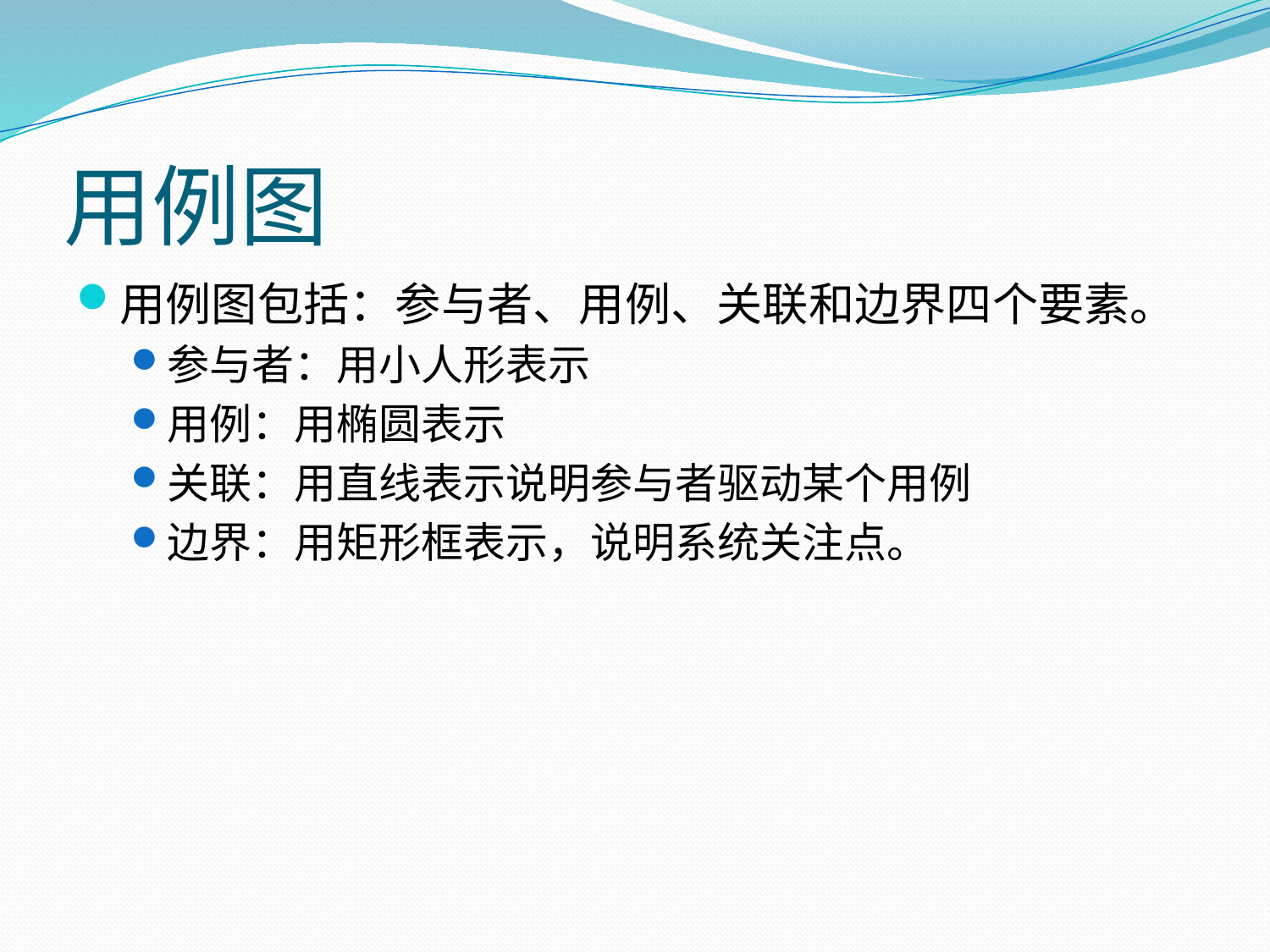

# 用例图
用例图包括：参与者、用例、关联和边界四个要素。
参与者：用小人形表示
用例：用椭圆表示
关联：用直线表示说明参与者驱动某个用例
边界：用矩形框表示，说明系统关注点。